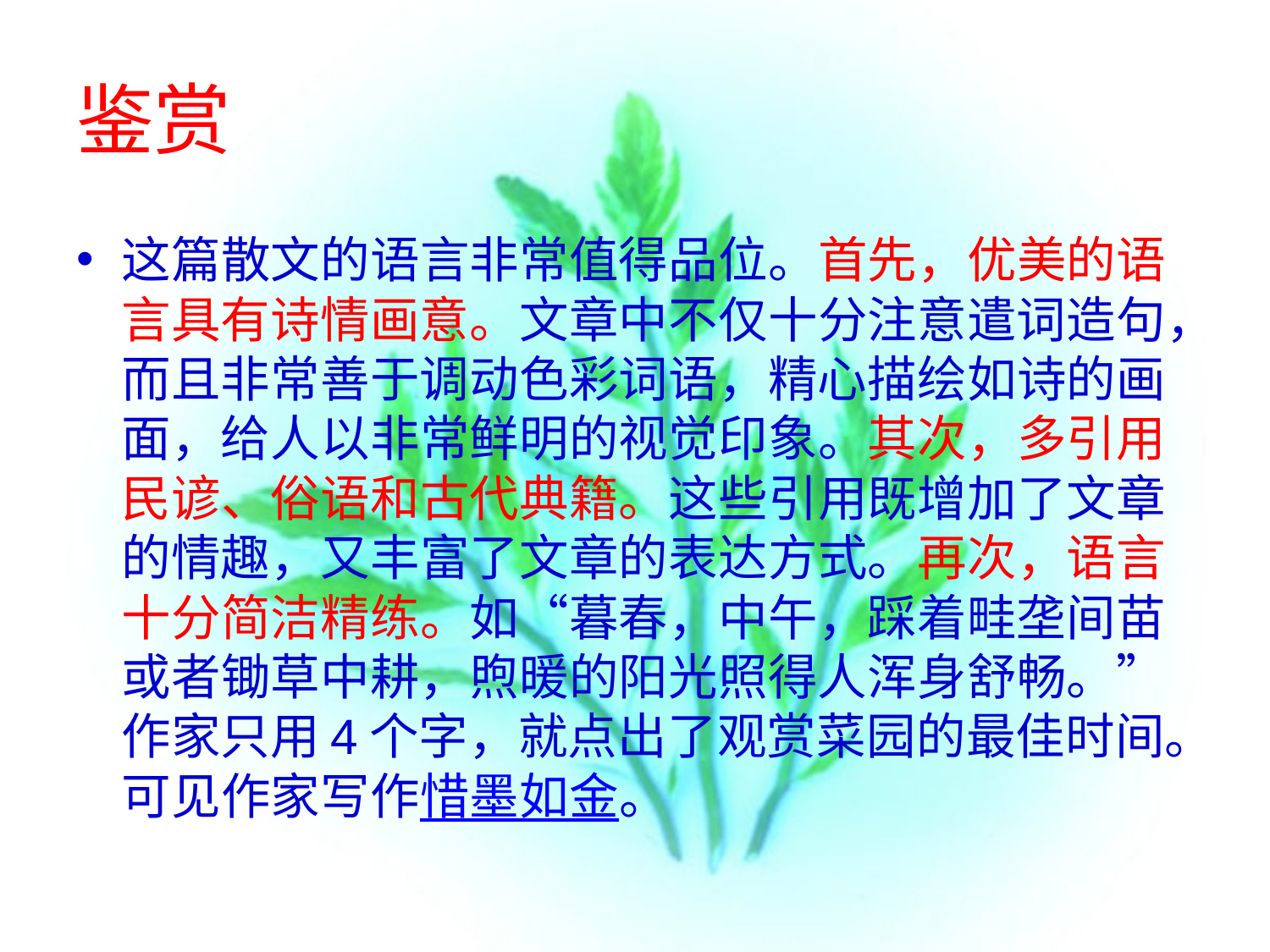

# 鉴赏
这篇散文的语言非常值得品位。首先，优美的语言具有诗情画意。文章中不仅十分注意遣词造句，而且非常善于调动色彩词语，精心描绘如诗的画面，给人以非常鲜明的视觉印象。其次，多引用民谚、俗语和古代典籍。这些引用既增加了文章的情趣，又丰富了文章的表达方式。再次，语言十分简洁精练。如“暮春，中午，踩着畦垄间苗或者锄草中耕，煦暖的阳光照得人浑身舒畅。”作家只用4个字，就点出了观赏菜园的最佳时间。可见作家写作惜墨如金。